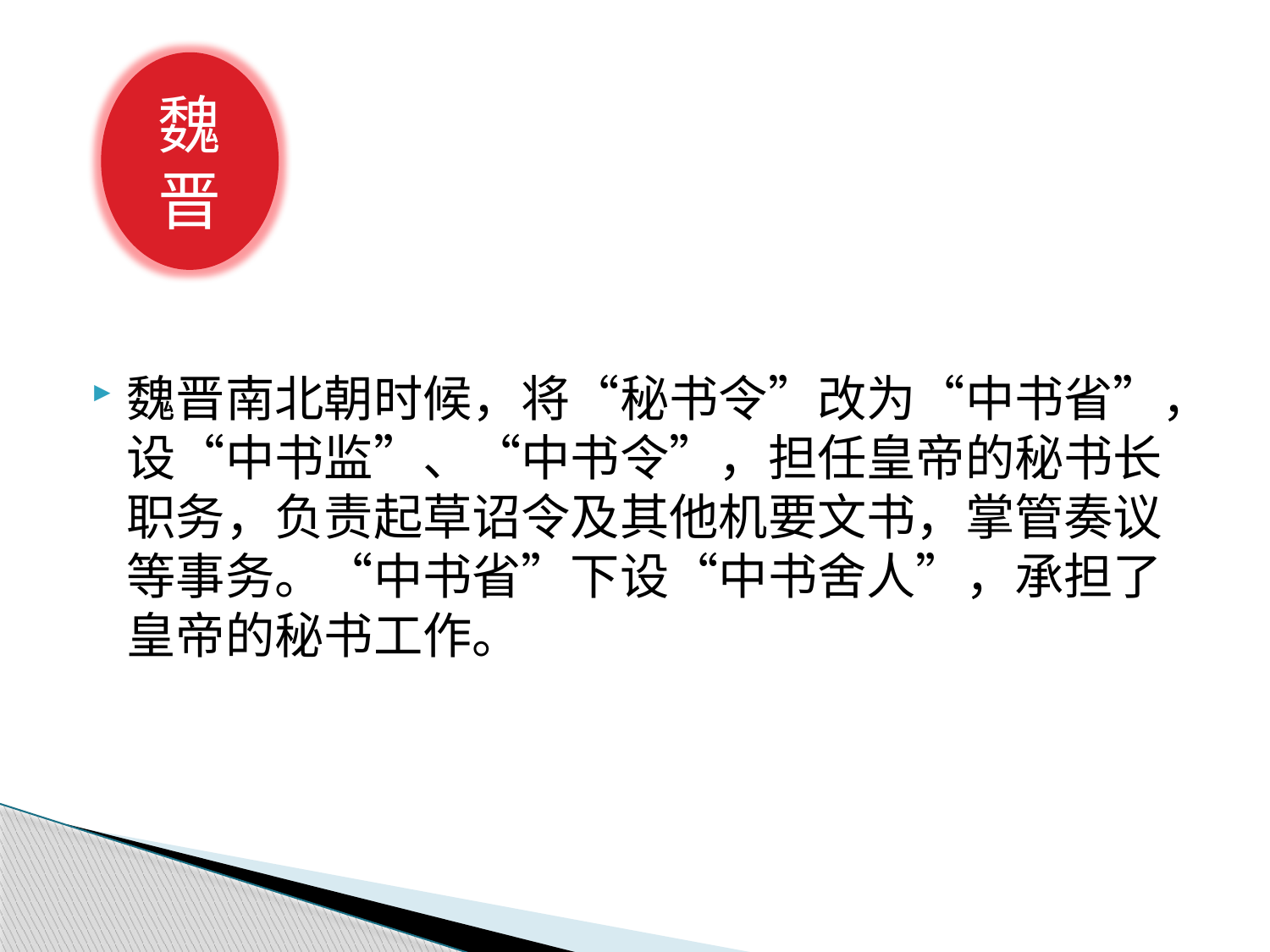

魏晋

魏晋南北朝时候，将“秘书令”改为“中书省”，设“中书监”、“中书令”，担任皇帝的秘书长职务，负责起草诏令及其他机要文书，掌管奏议等事务。“中书省”下设“中书舍人”，承担了皇帝的秘书工作。